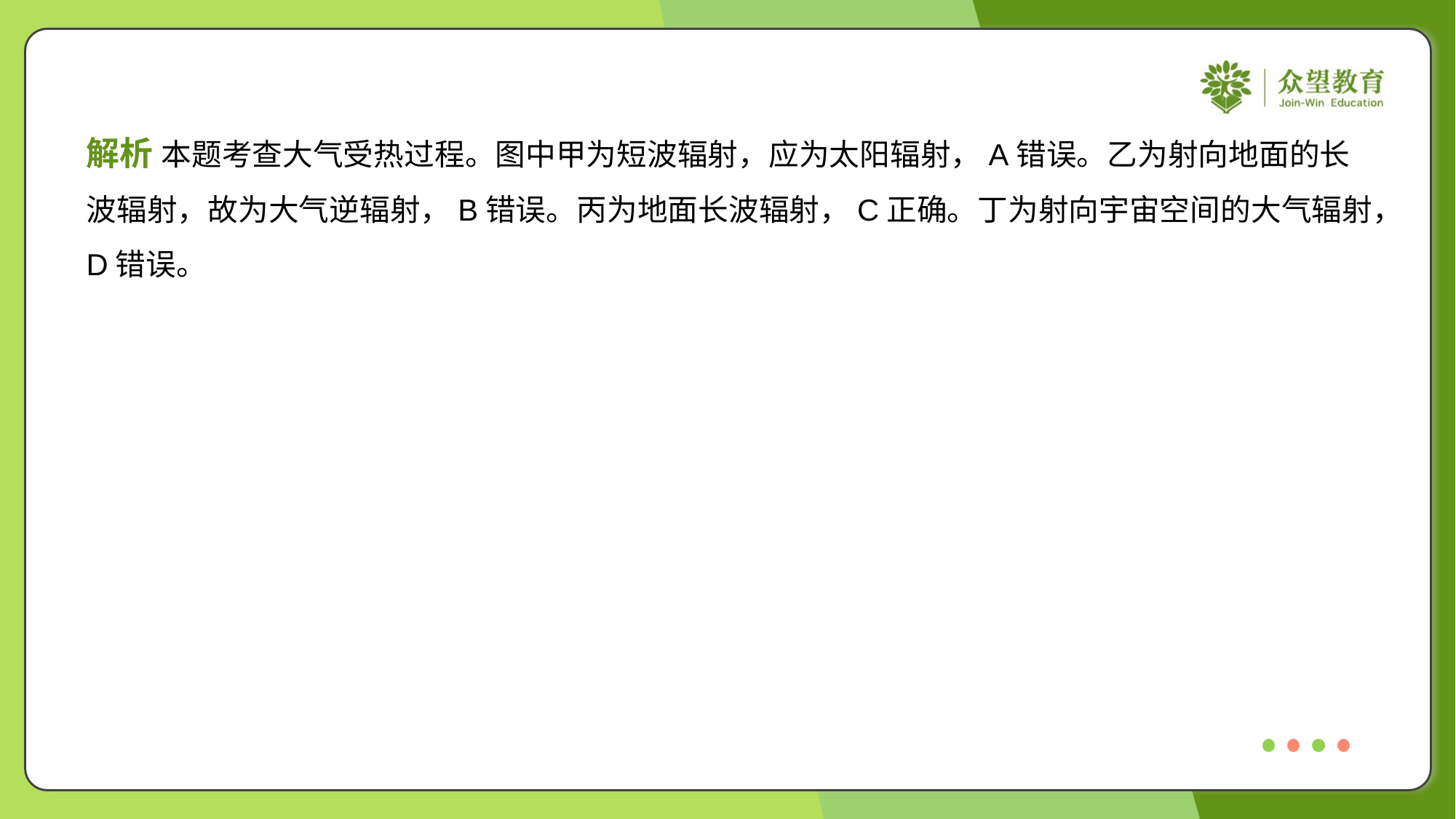

解析 本题考查大气受热过程。图中甲为短波辐射，应为太阳辐射，A错误。乙为射向地面的长
波辐射，故为大气逆辐射，B错误。丙为地面长波辐射，C正确。丁为射向宇宙空间的大气辐射，
D错误。